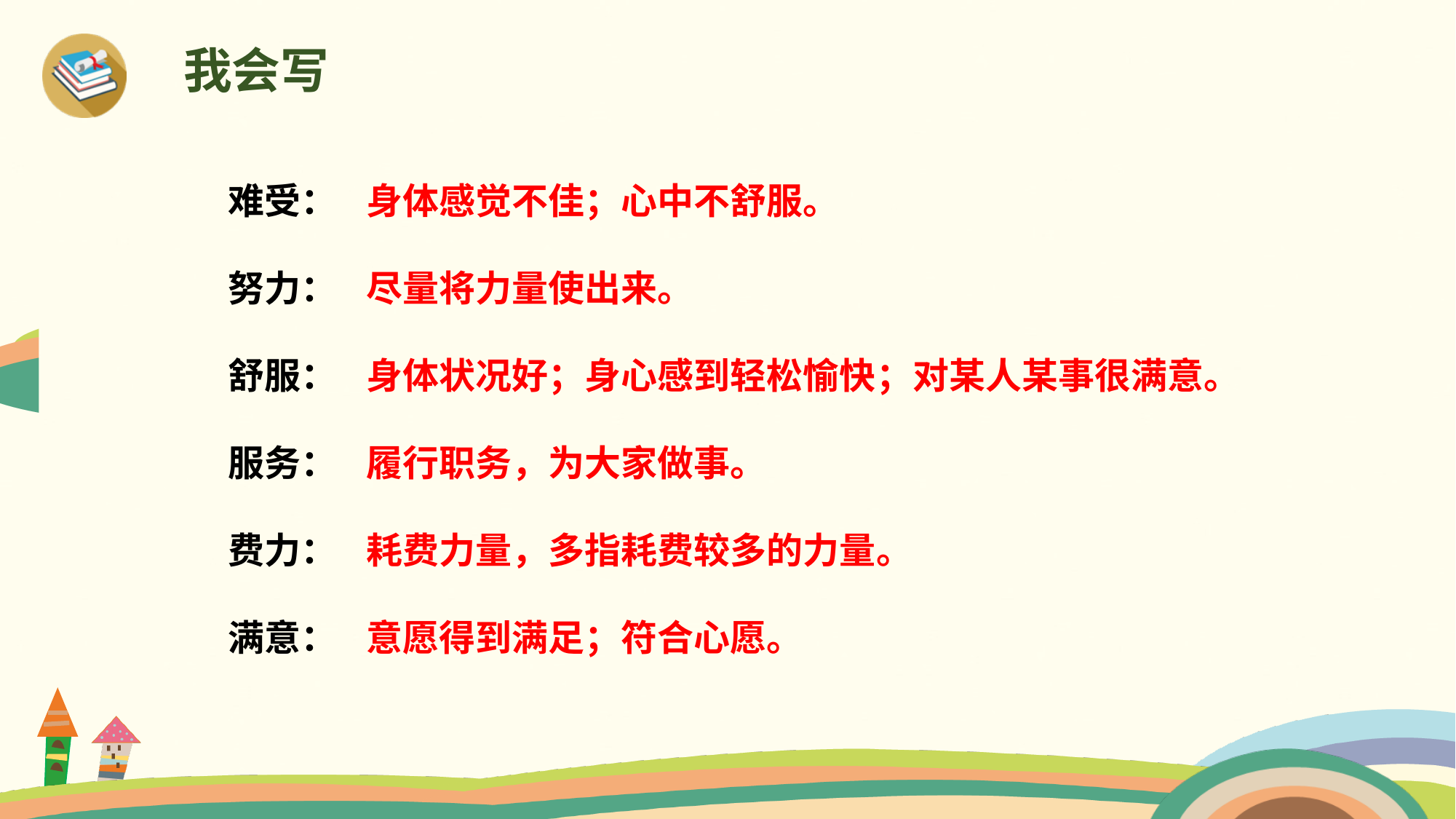

我会写
难受：
努力：
舒服：
服务：
费力：
满意：
身体感觉不佳；心中不舒服。
尽量将力量使出来。
身体状况好；身心感到轻松愉快；对某人某事很满意。
履行职务，为大家做事。
耗费力量，多指耗费较多的力量。
意愿得到满足；符合心愿。